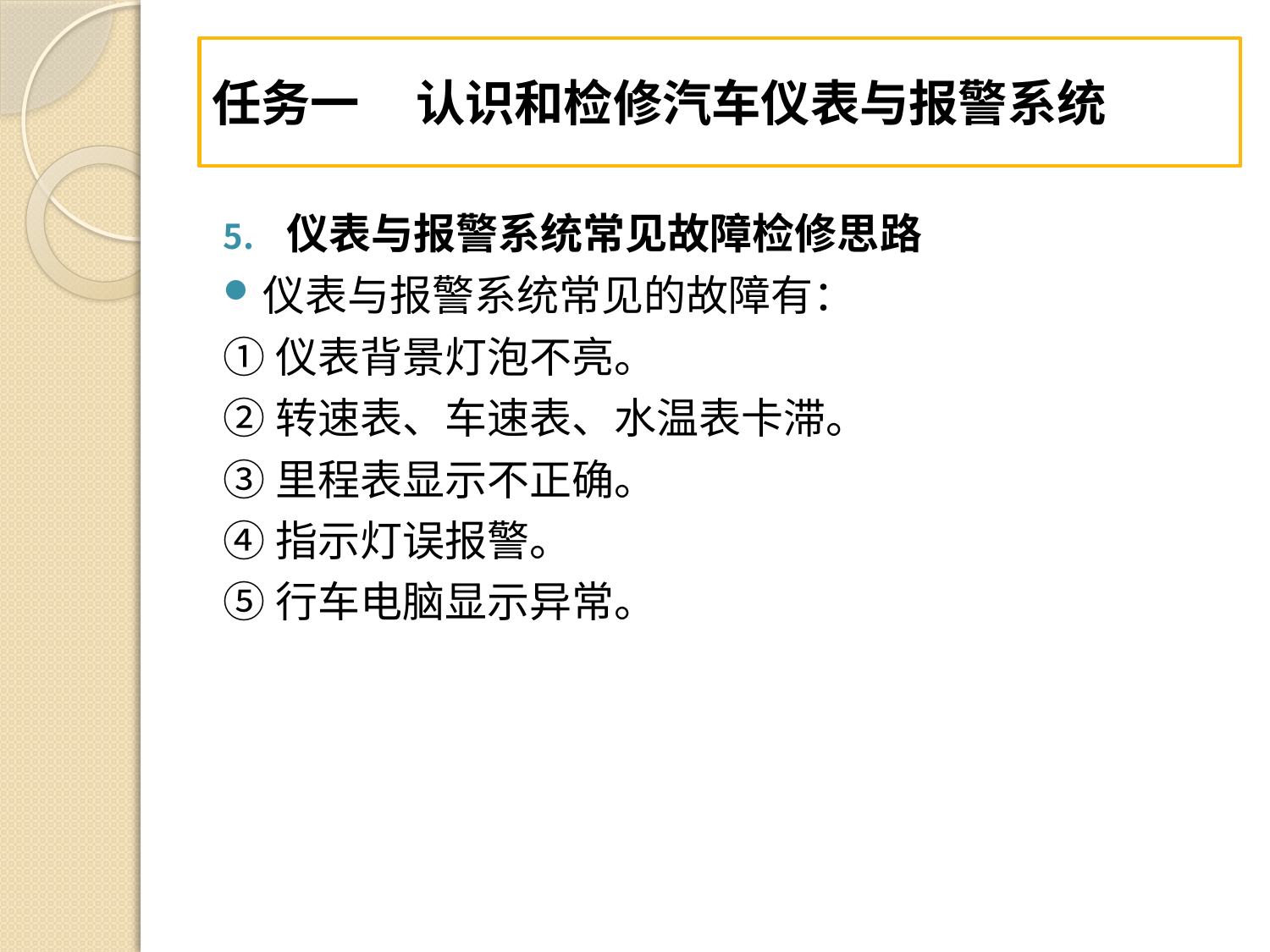

#
任务一     认识和检修汽车仪表与报警系统
仪表与报警系统常见故障检修思路
仪表与报警系统常见的故障有：
①仪表背景灯泡不亮。
②转速表、车速表、水温表卡滞。
③里程表显示不正确。
④指示灯误报警。
⑤行车电脑显示异常。